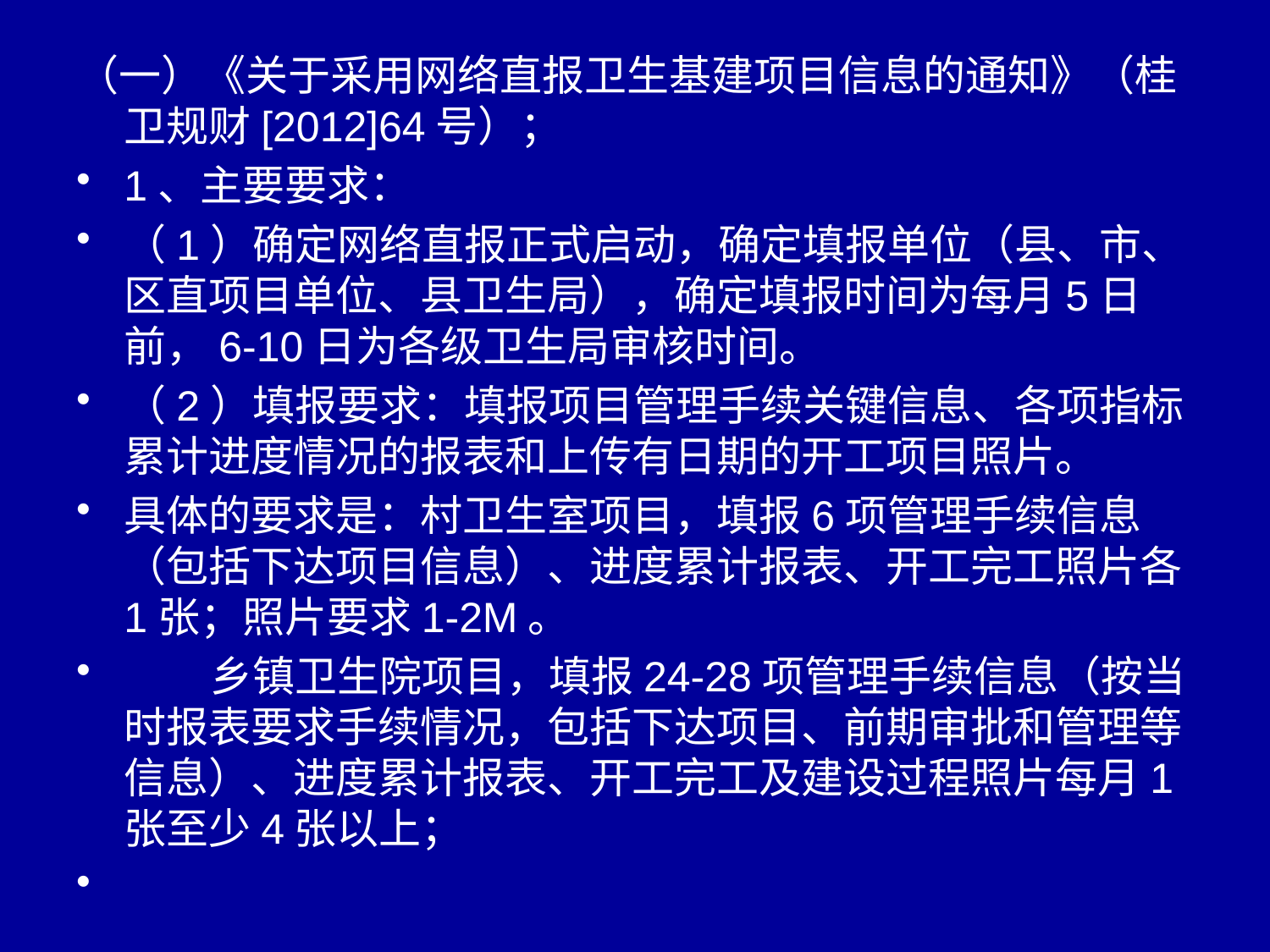

（一）《关于采用网络直报卫生基建项目信息的通知》（桂卫规财[2012]64号）；
1、主要要求：
（1）确定网络直报正式启动，确定填报单位（县、市、区直项目单位、县卫生局），确定填报时间为每月5日前，6-10日为各级卫生局审核时间。
（2）填报要求：填报项目管理手续关键信息、各项指标累计进度情况的报表和上传有日期的开工项目照片。
具体的要求是：村卫生室项目，填报6项管理手续信息（包括下达项目信息）、进度累计报表、开工完工照片各1张；照片要求1-2M。
        乡镇卫生院项目，填报24-28项管理手续信息（按当时报表要求手续情况，包括下达项目、前期审批和管理等信息）、进度累计报表、开工完工及建设过程照片每月1张至少4张以上；